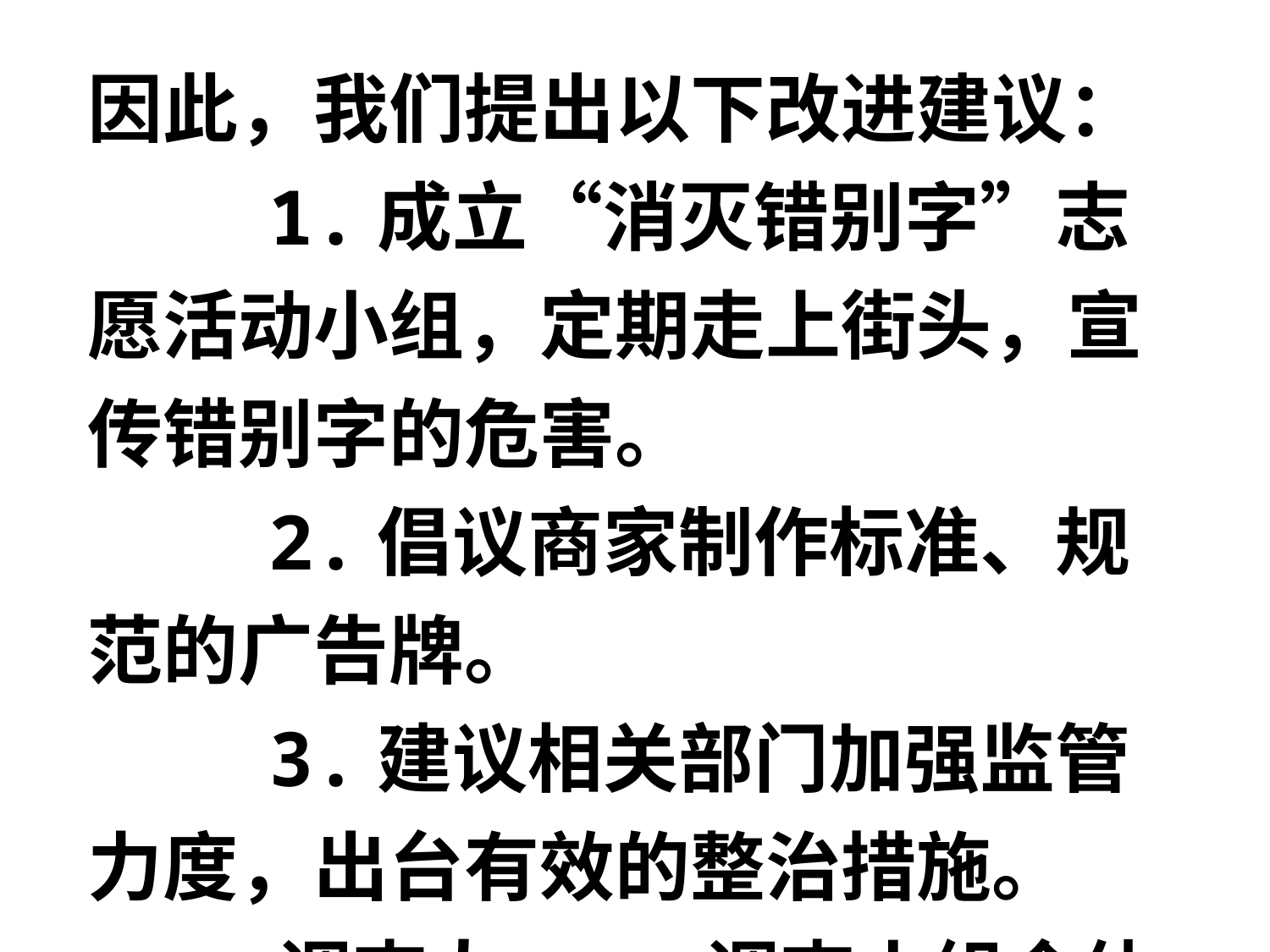

因此，我们提出以下改进建议：
    1.成立“消灭错别字”志愿活动小组，定期走上街头，宣传错别字的危害。
    2.倡议商家制作标准、规范的广告牌。
    3.建议相关部门加强监管力度，出台有效的整治措施。
          调查人：××调查小组全体成员
                    时间：×年×月×日